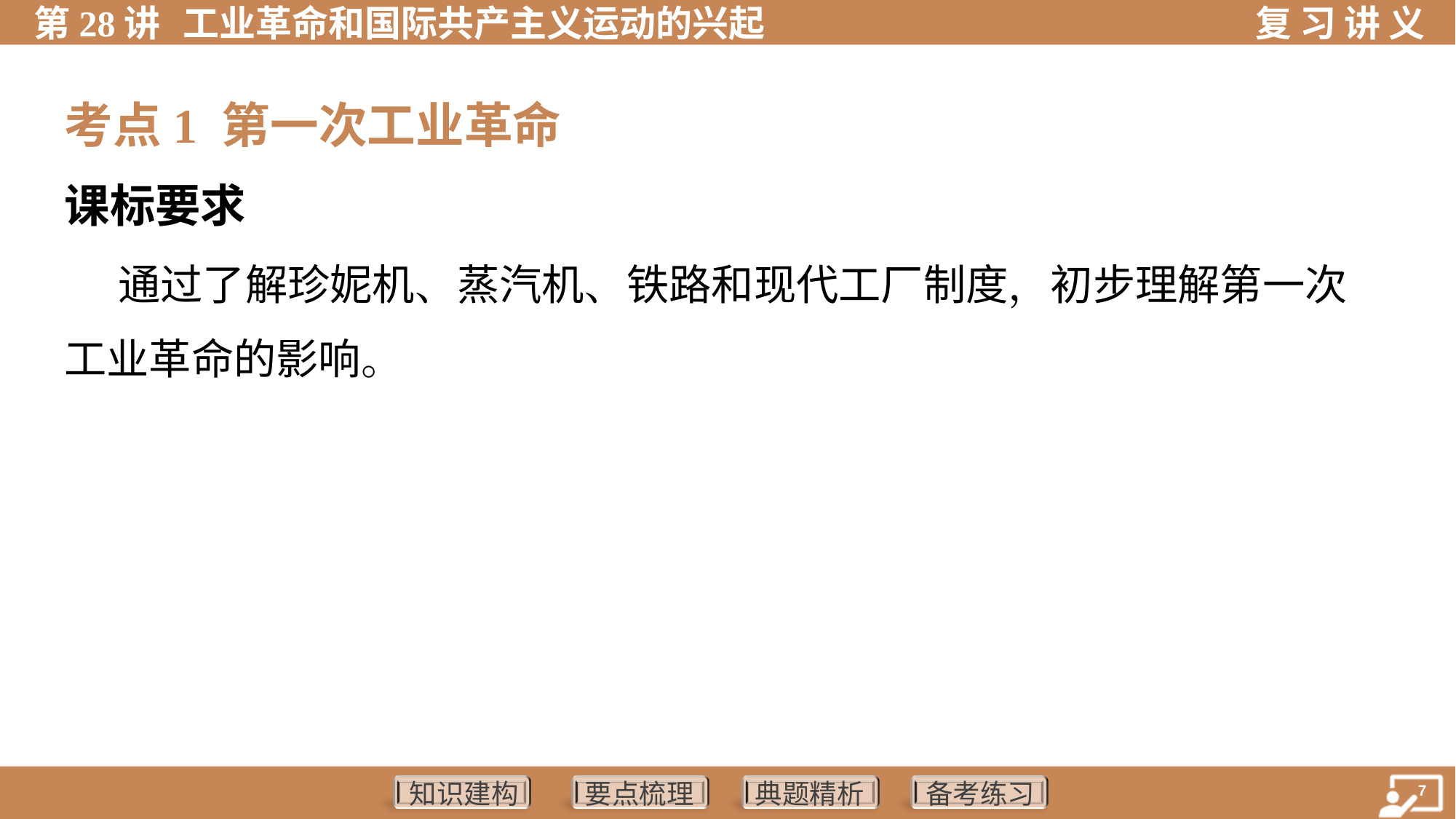

考点1 第一次工业革命
课标要求
    通过了解珍妮机、蒸汽机、铁路和现代工厂制度，初步理解第一次
工业革命的影响。